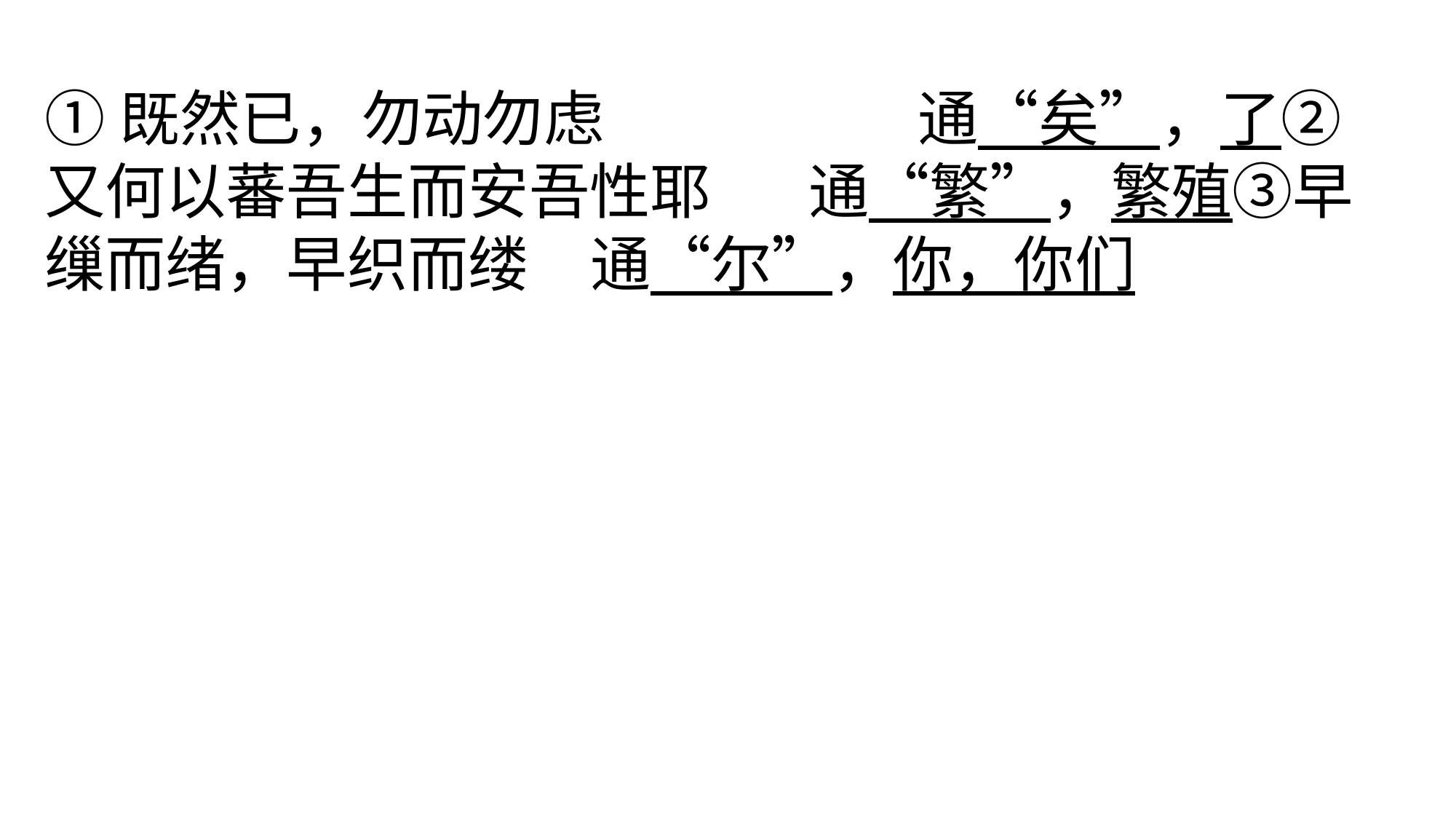

①既然已，勿动勿虑　　　　　	通“矣”，了②又何以蕃吾生而安吾性耶  	通“繁”，繁殖③早缫而绪，早织而缕  	通“尔”，你，你们